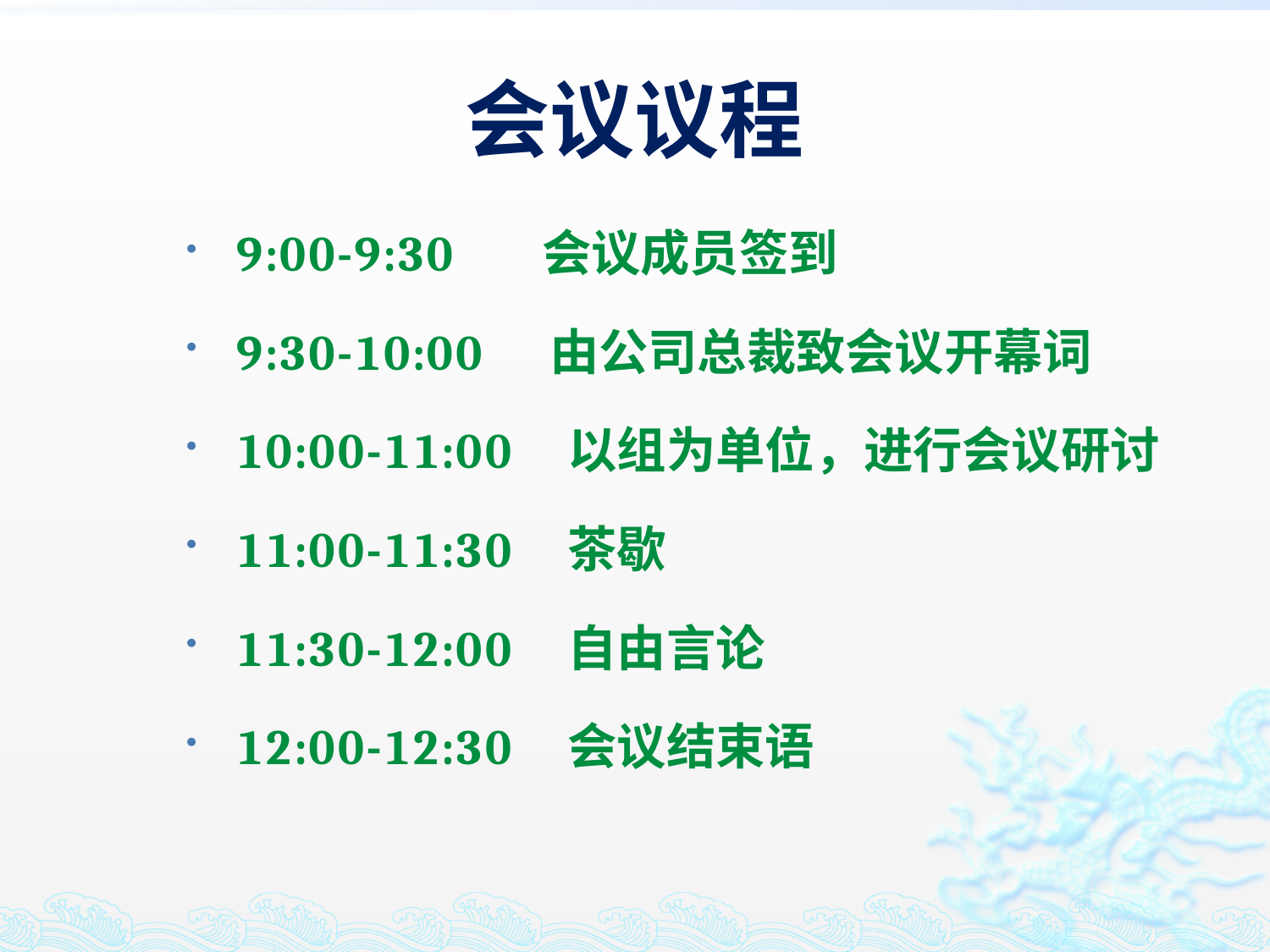

# 会议议程
9:00-9:30       会议成员签到
9:30-10:00     由公司总裁致会议开幕词
10:00-11:00    以组为单位，进行会议研讨
11:00-11:30    茶歇
11:30-12:00    自由言论
12:00-12:30    会议结束语